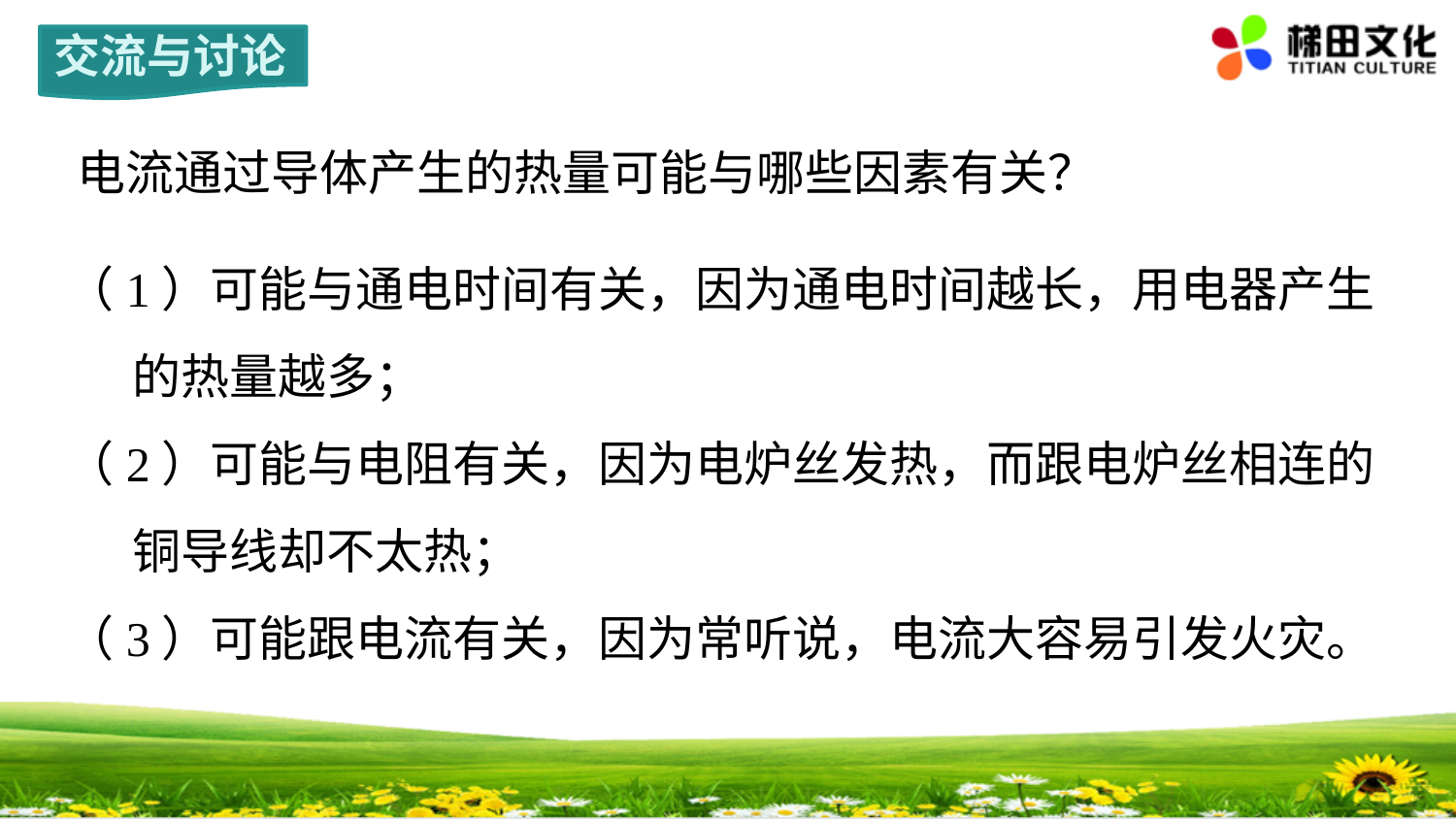

交流与讨论

电流通过导体产生的热量可能与哪些因素有关？
（1）可能与通电时间有关，因为通电时间越长，用电器产生
     的热量越多；
（2）可能与电阻有关，因为电炉丝发热，而跟电炉丝相连的
     铜导线却不太热；
（3）可能跟电流有关，因为常听说，电流大容易引发火灾。